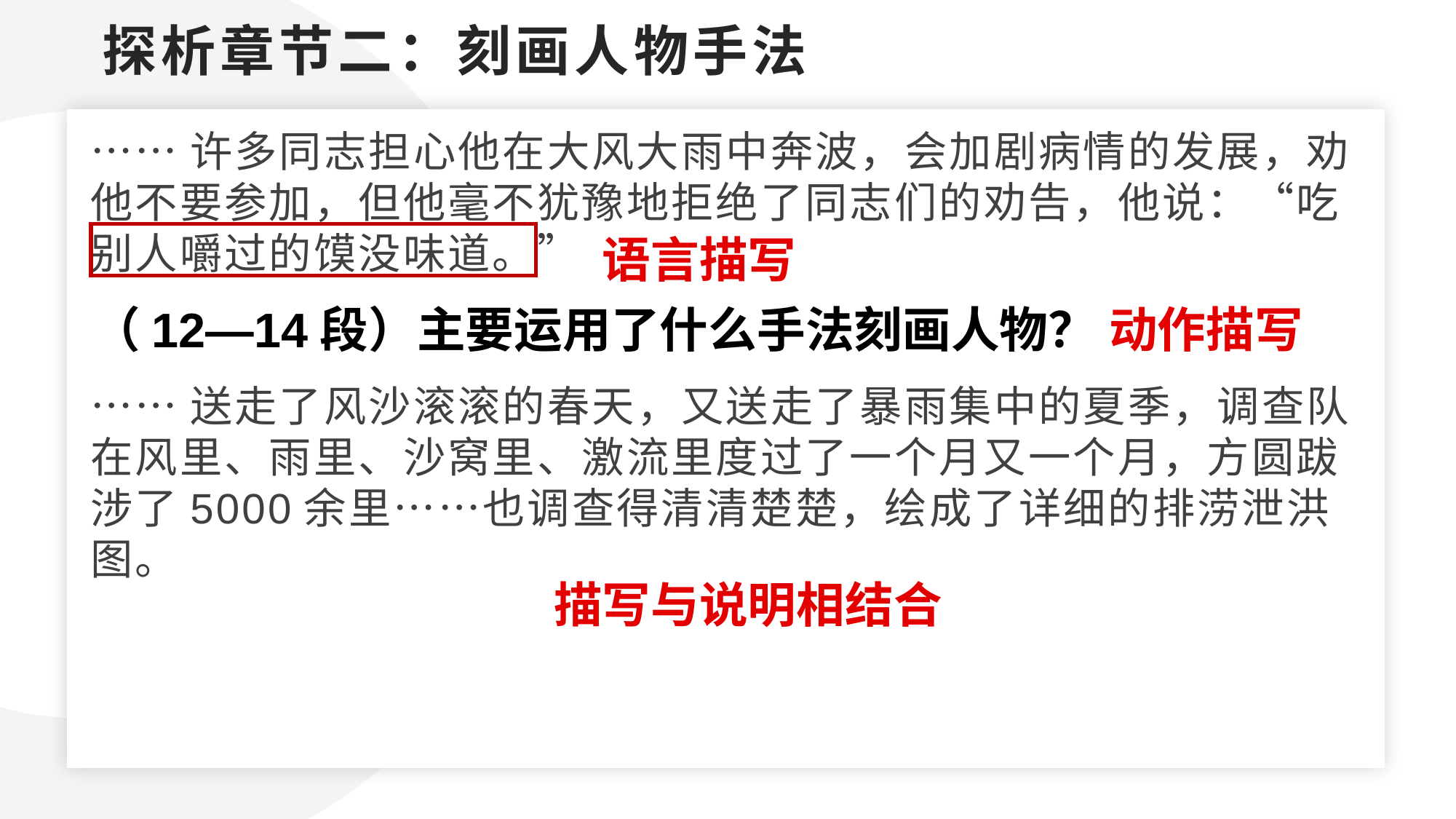

探析章节二：刻画人物手法
送走了风沙滚滚的春天，又送走了暴雨集中的夏季，调查队在风里、雨里、沙窝里、激流里度过了一个月又一个月，方圆跋涉了5000余里……也调查得清清楚楚，绘成了详细的排涝泄洪图。
……许多同志担心他在大风大雨中奔波，会加剧病情的发展，劝他不要参加，但他毫不犹豫地拒绝了同志们的劝告，他说：“吃别人嚼过的馍没味道。”

……送走了风沙滚滚的春天，又送走了暴雨集中的夏季，调查队在风里、雨里、沙窝里、激流里度过了一个月又一个月，方圆跋涉了5000余里……也调查得清清楚楚，绘成了详细的排涝泄洪图。

语言描写
（12—14段）主要运用了什么手法刻画人物？
动作描写
描写与说明相结合